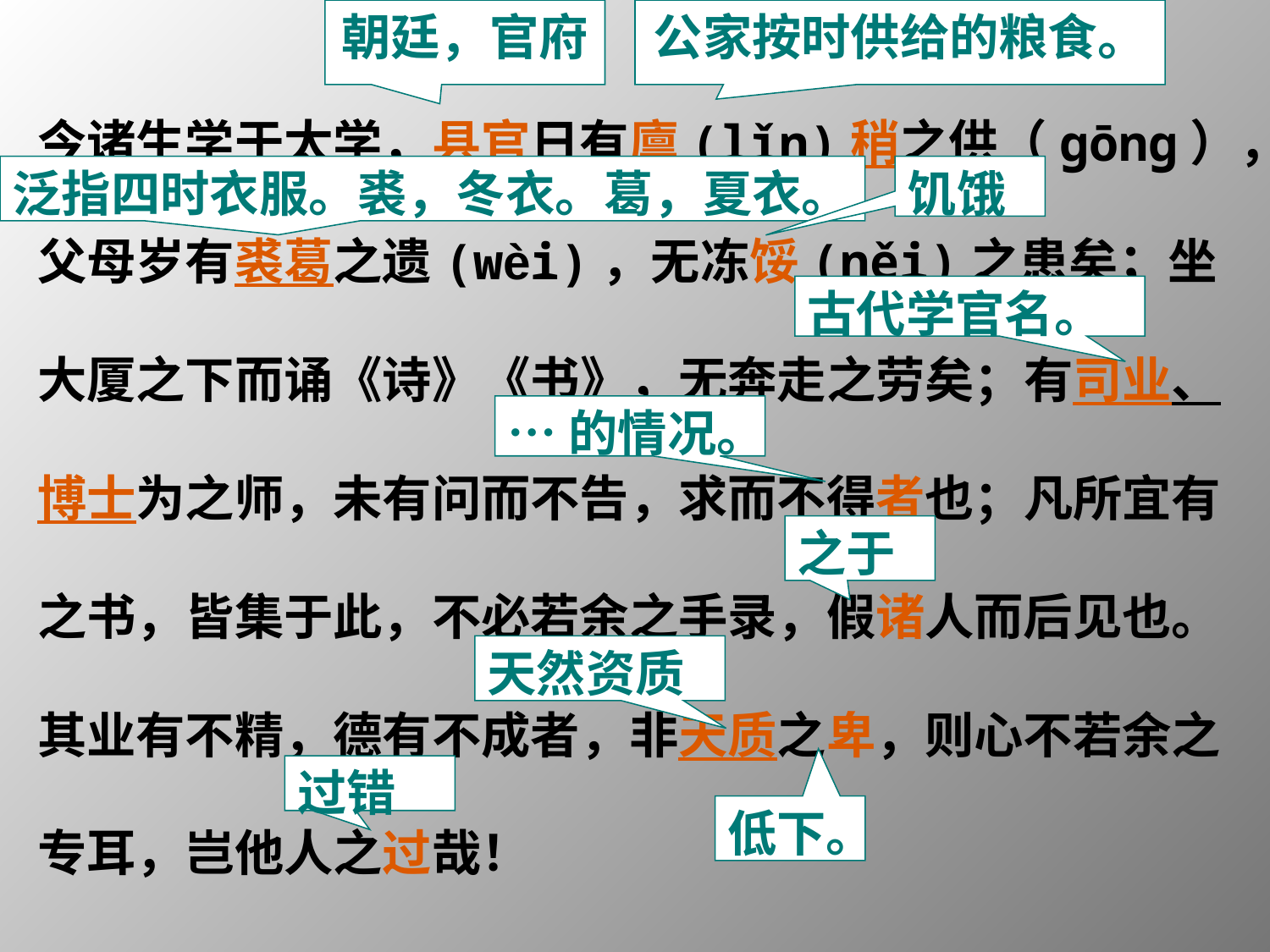

朝廷，官府
公家按时供给的粮食。
今诸生学于太学，县官日有廪(lǐn)稍之供（gōng），父母岁有裘葛之遗(wèi)，无冻馁(něi)之患矣；坐大厦之下而诵《诗》《书》，无奔走之劳矣；有司业、博士为之师，未有问而不告，求而不得者也；凡所宜有之书，皆集于此，不必若余之手录，假诸人而后见也。其业有不精，德有不成者，非天质之卑，则心不若余之专耳，岂他人之过哉！
泛指四时衣服。裘，冬衣。葛，夏衣。
饥饿
古代学官名。
…的情况。
之于
天然资质
过错
低下。